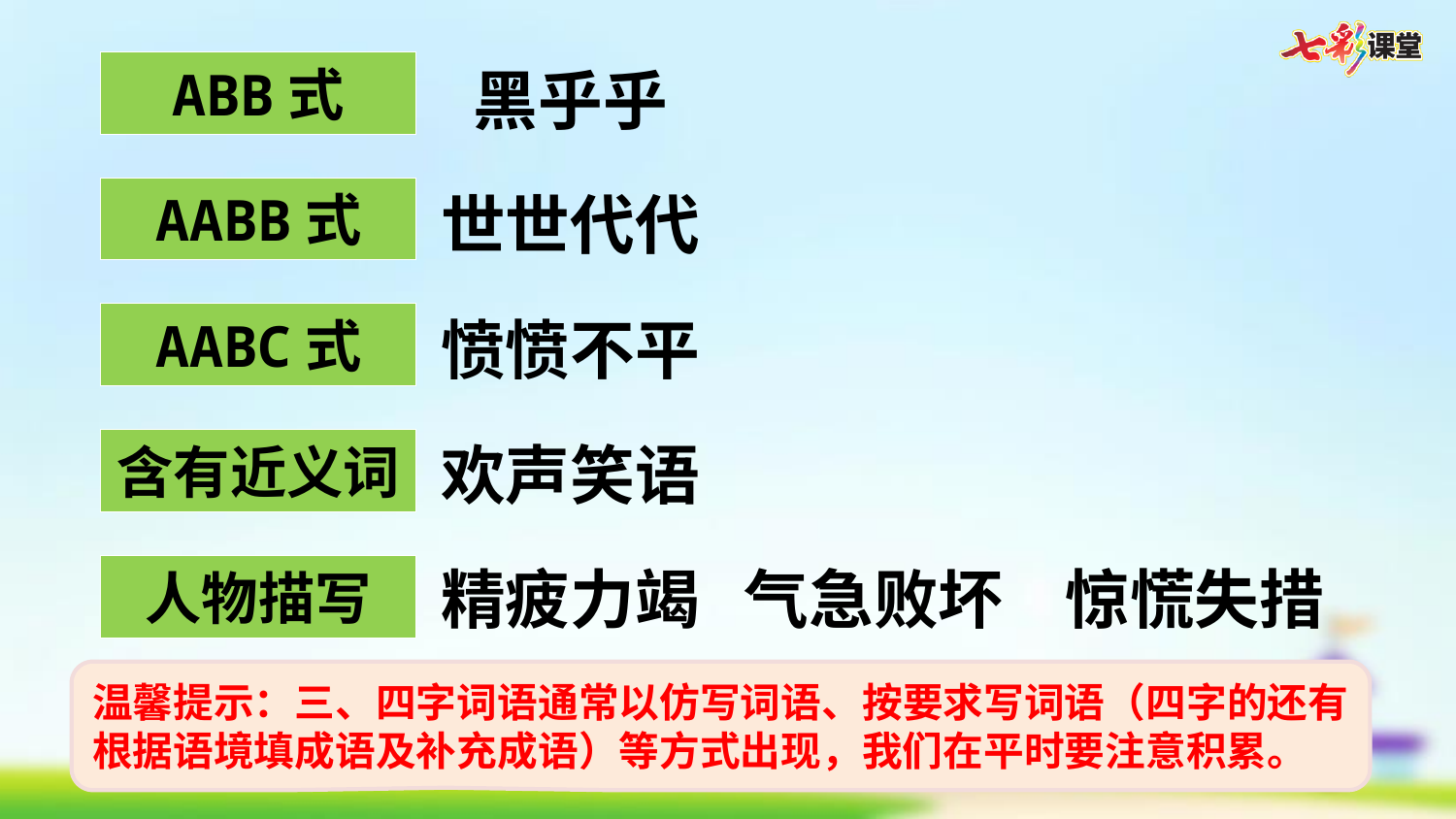

ABB式
黑乎乎
世世代代
AABB式
愤愤不平
AABC式
欢声笑语
含有近义词
精疲力竭
气急败坏
惊慌失措
人物描写
温馨提示：三、四字词语通常以仿写词语、按要求写词语（四字的还有根据语境填成语及补充成语）等方式出现，我们在平时要注意积累。